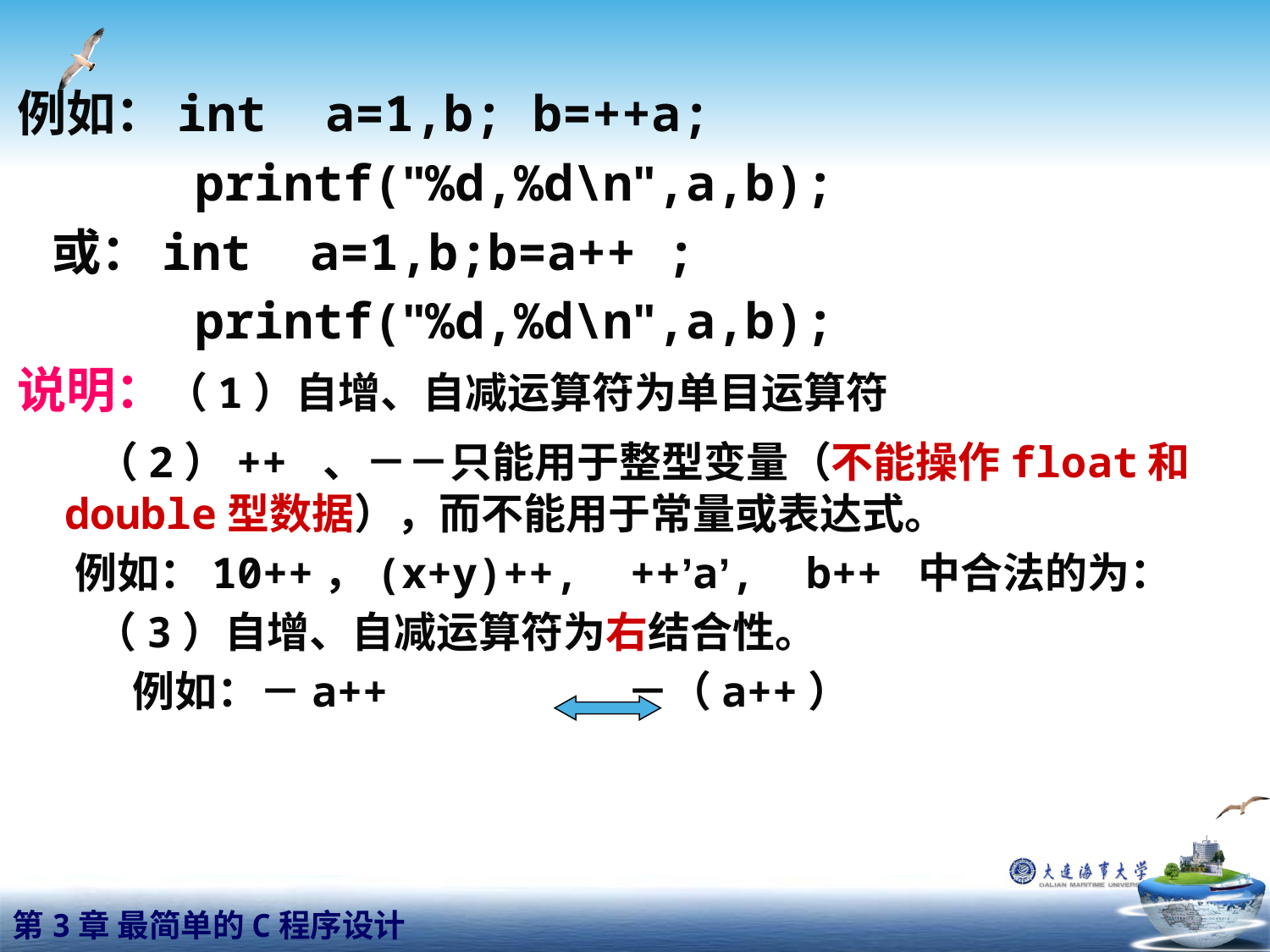

例如：int  a=1,b; b=++a;
      printf("%d,%d\n",a,b);
  或：int  a=1,b;b=a++ ;
      printf("%d,%d\n",a,b);
说明：（1）自增、自减运算符为单目运算符
      （2）++ 、－－只能用于整型变量（不能操作float和double型数据），而不能用于常量或表达式。
     例如：10++，(x+y)++,  ++’a’,  b++ 中合法的为：
       （3）自增、自减运算符为右结合性。
           例如：－a++         －（a++）